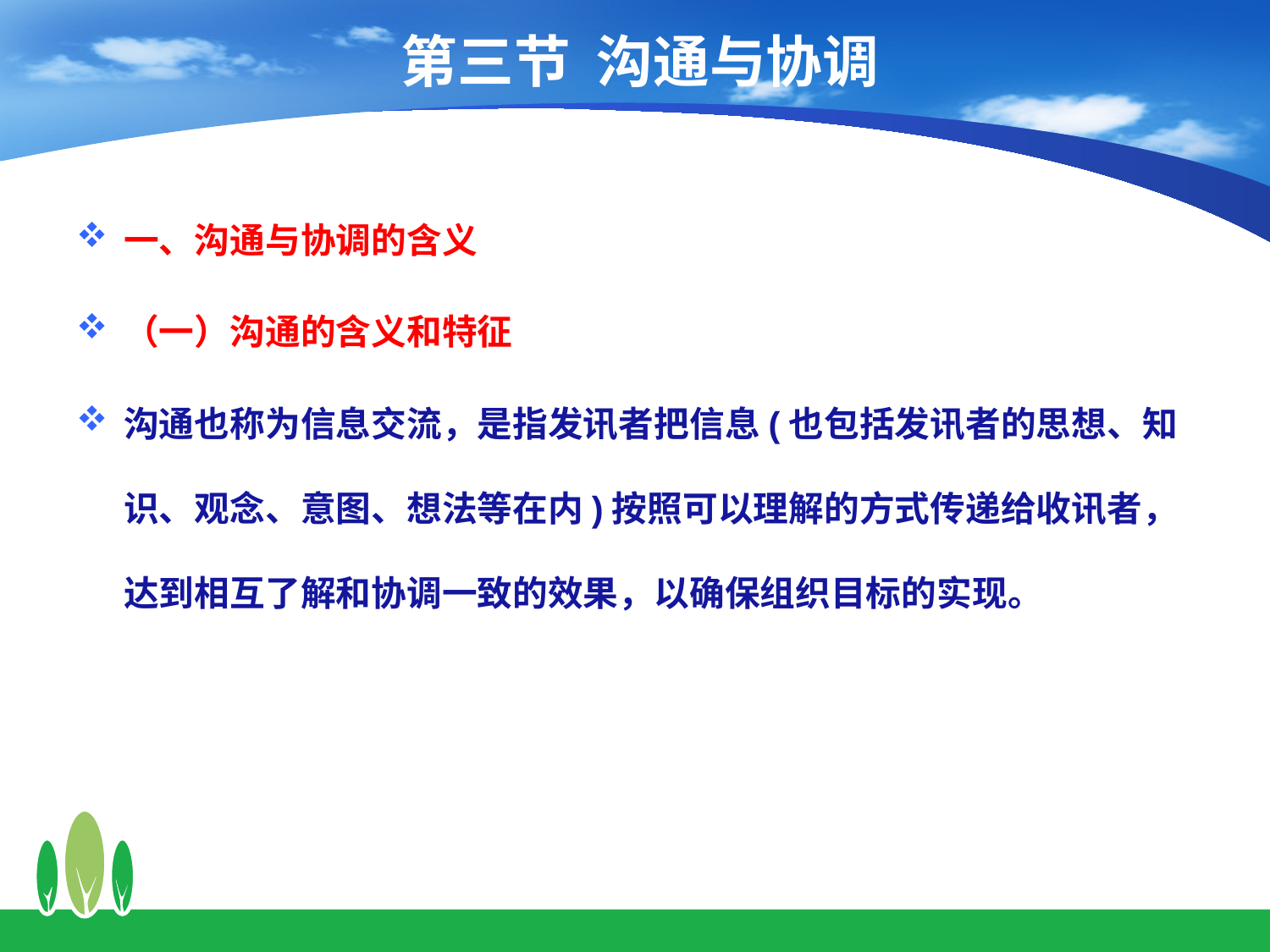

# 第三节  沟通与协调
一、沟通与协调的含义
（一）沟通的含义和特征
沟通也称为信息交流，是指发讯者把信息(也包括发讯者的思想、知识、观念、意图、想法等在内)按照可以理解的方式传递给收讯者，达到相互了解和协调一致的效果，以确保组织目标的实现。
70